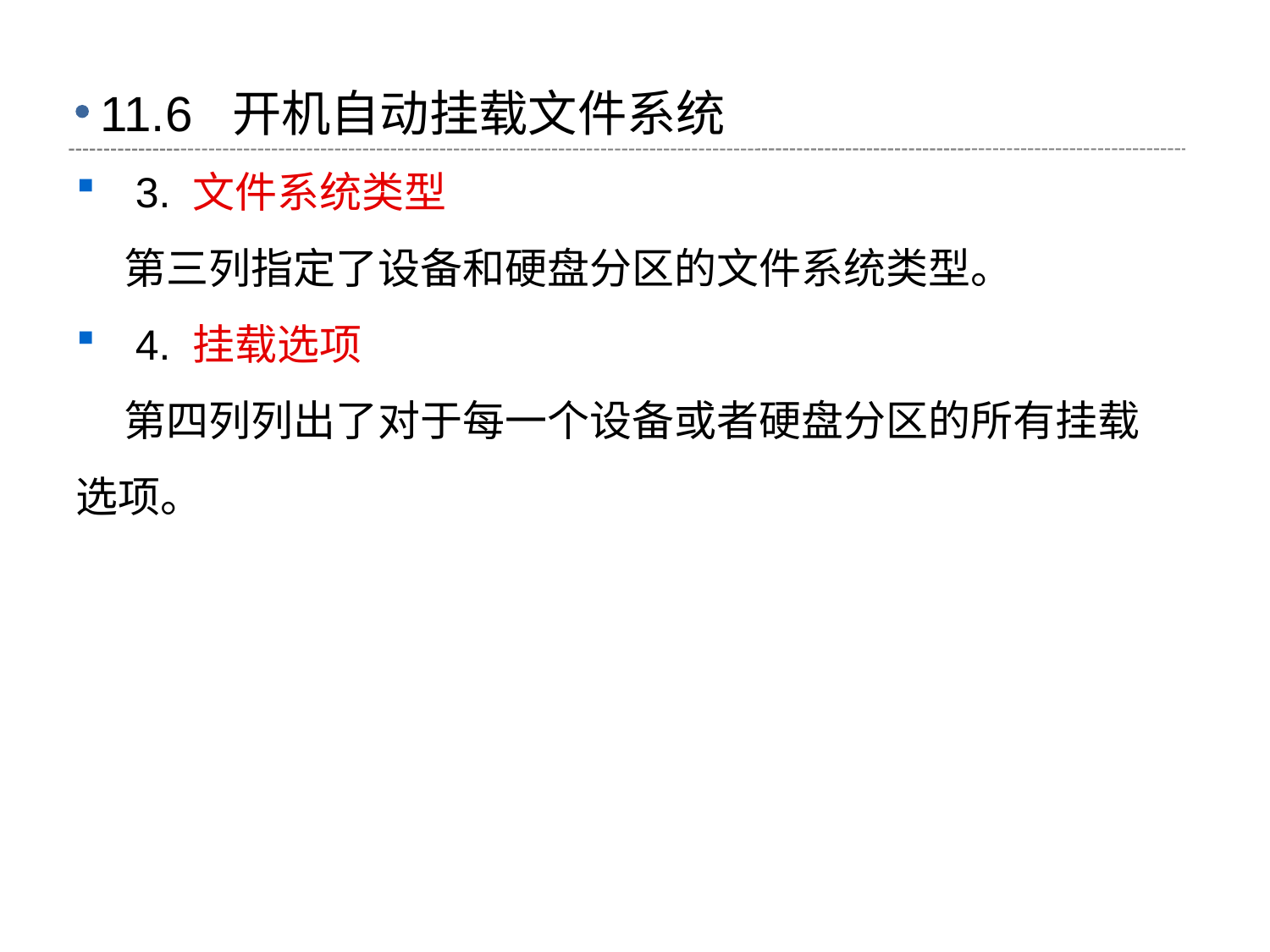

# 11.6  开机自动挂载文件系统

 3. 文件系统类型
    第三列指定了设备和硬盘分区的文件系统类型。
 4. 挂载选项
    第四列列出了对于每一个设备或者硬盘分区的所有挂载选项。